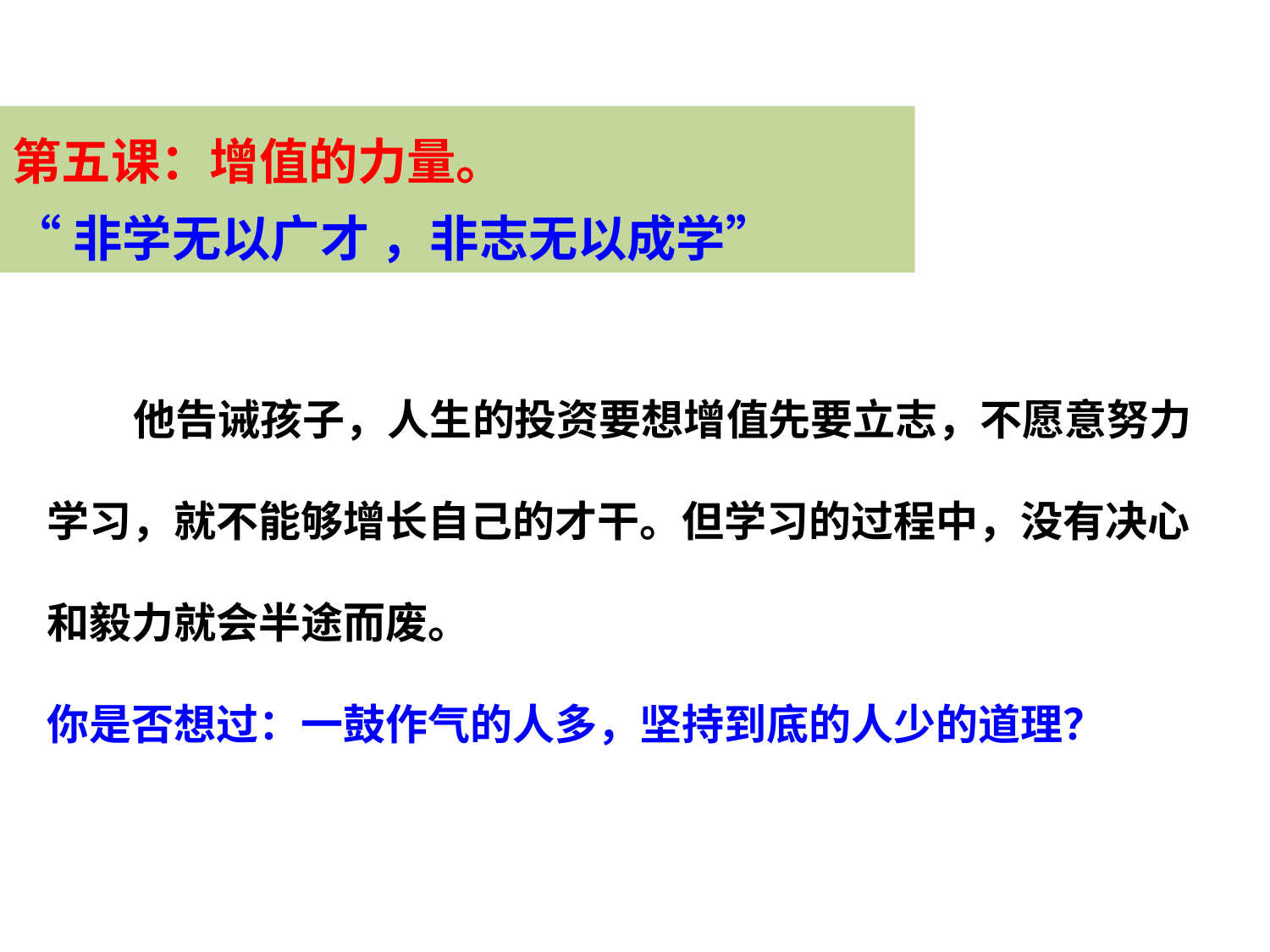

第五课：增值的力量。
“非学无以广才 ，非志无以成学”
        他告诫孩子，人生的投资要想增值先要立志，不愿意努力学习，就不能够增长自己的才干。但学习的过程中，没有决心和毅力就会半途而废。
你是否想过：一鼓作气的人多，坚持到底的人少的道理？